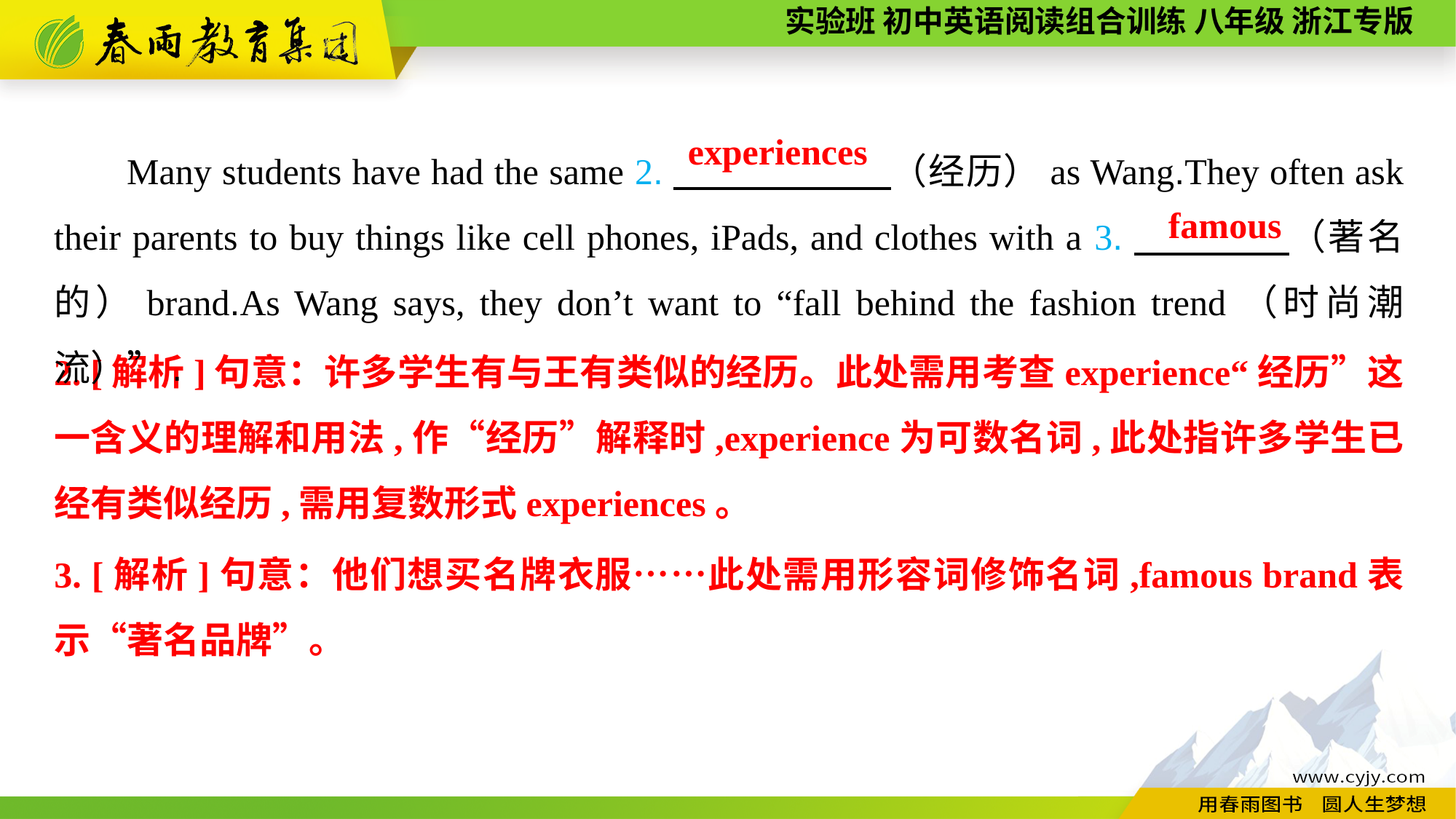

Many students have had the same 2.　　       　　（经历）as Wang.They often ask their parents to buy things like cell phones, iPads, and clothes with a 3.　　　　（著名的）brand.As Wang says, they don’t want to “fall behind the fashion trend（时尚潮流）”.
experiences
famous
2. [解析]句意：许多学生有与王有类似的经历。此处需用考查experience“经历”这一含义的理解和用法,作“经历”解释时,experience为可数名词,此处指许多学生已经有类似经历,需用复数形式experiences。
3. [解析]句意：他们想买名牌衣服……此处需用形容词修饰名词,famous brand表示“著名品牌”。